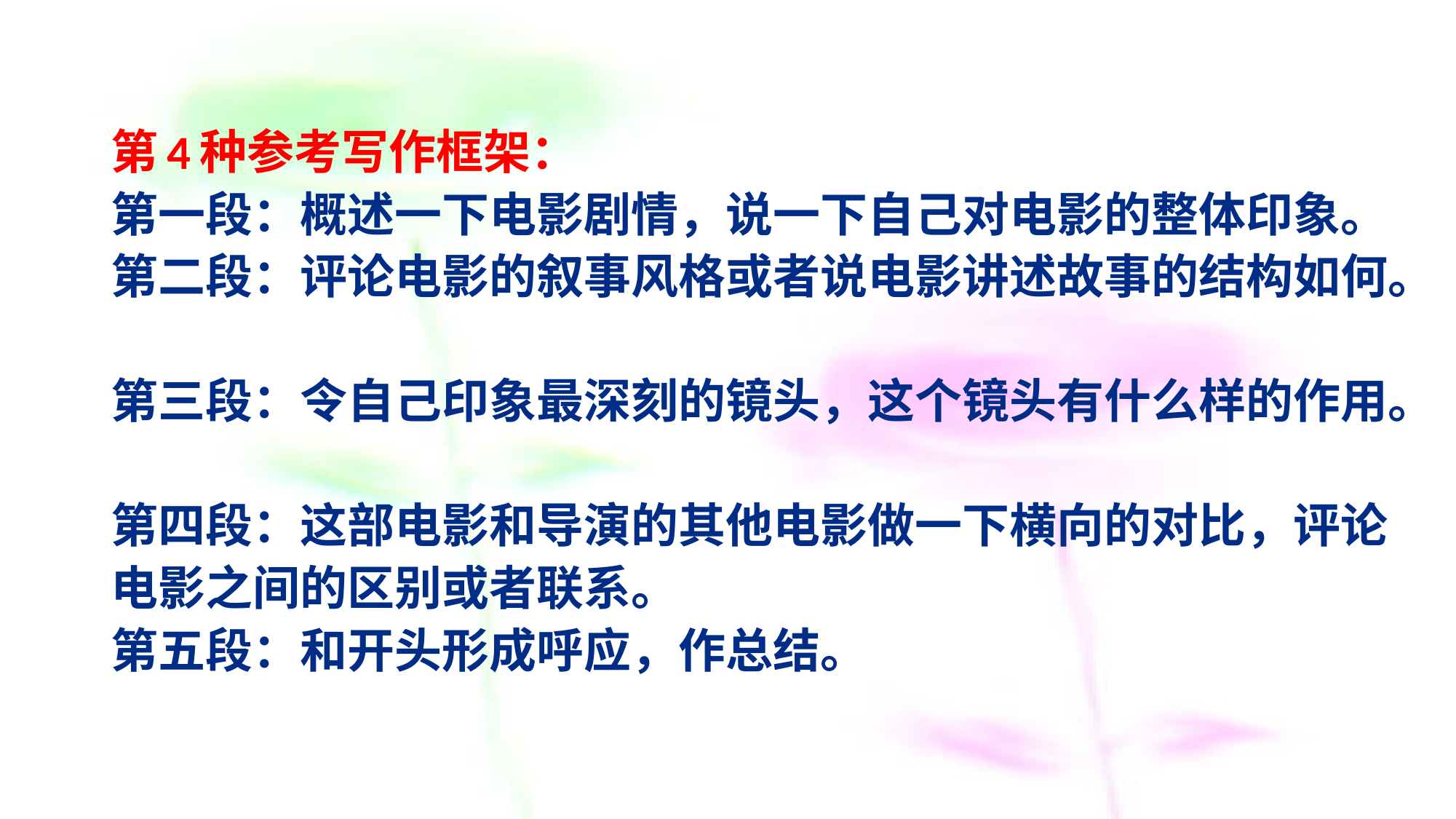

# 第4种参考写作框架： 第一段：概述一下电影剧情，说一下自己对电影的整体印象。 第二段：评论电影的叙事风格或者说电影讲述故事的结构如何。 第三段：令自己印象最深刻的镜头，这个镜头有什么样的作用。 第四段：这部电影和导演的其他电影做一下横向的对比，评论电影之间的区别或者联系。 第五段：和开头形成呼应，作总结。